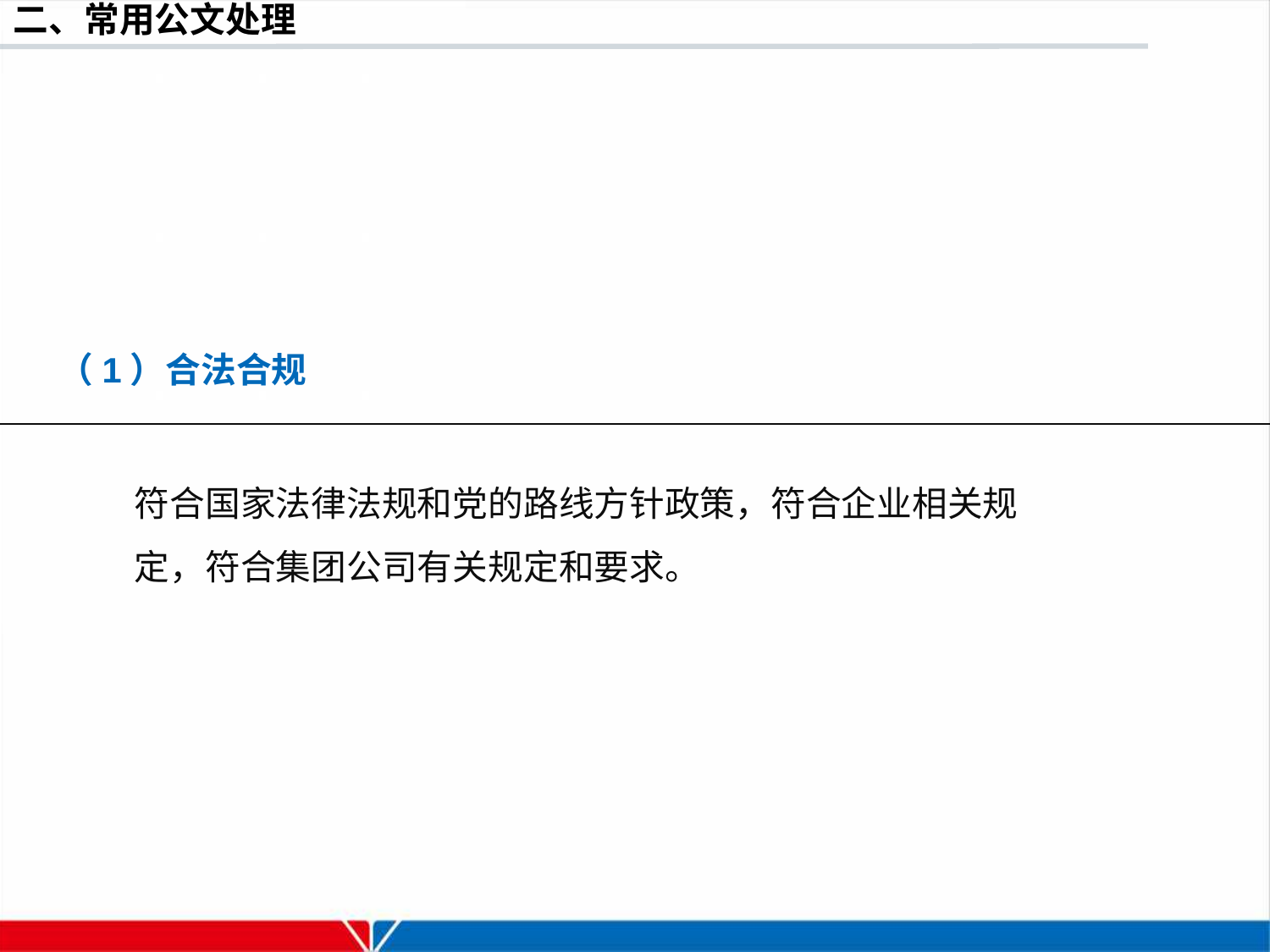

（1）合法合规
符合国家法律法规和党的路线方针政策，符合企业相关规定，符合集团公司有关规定和要求。